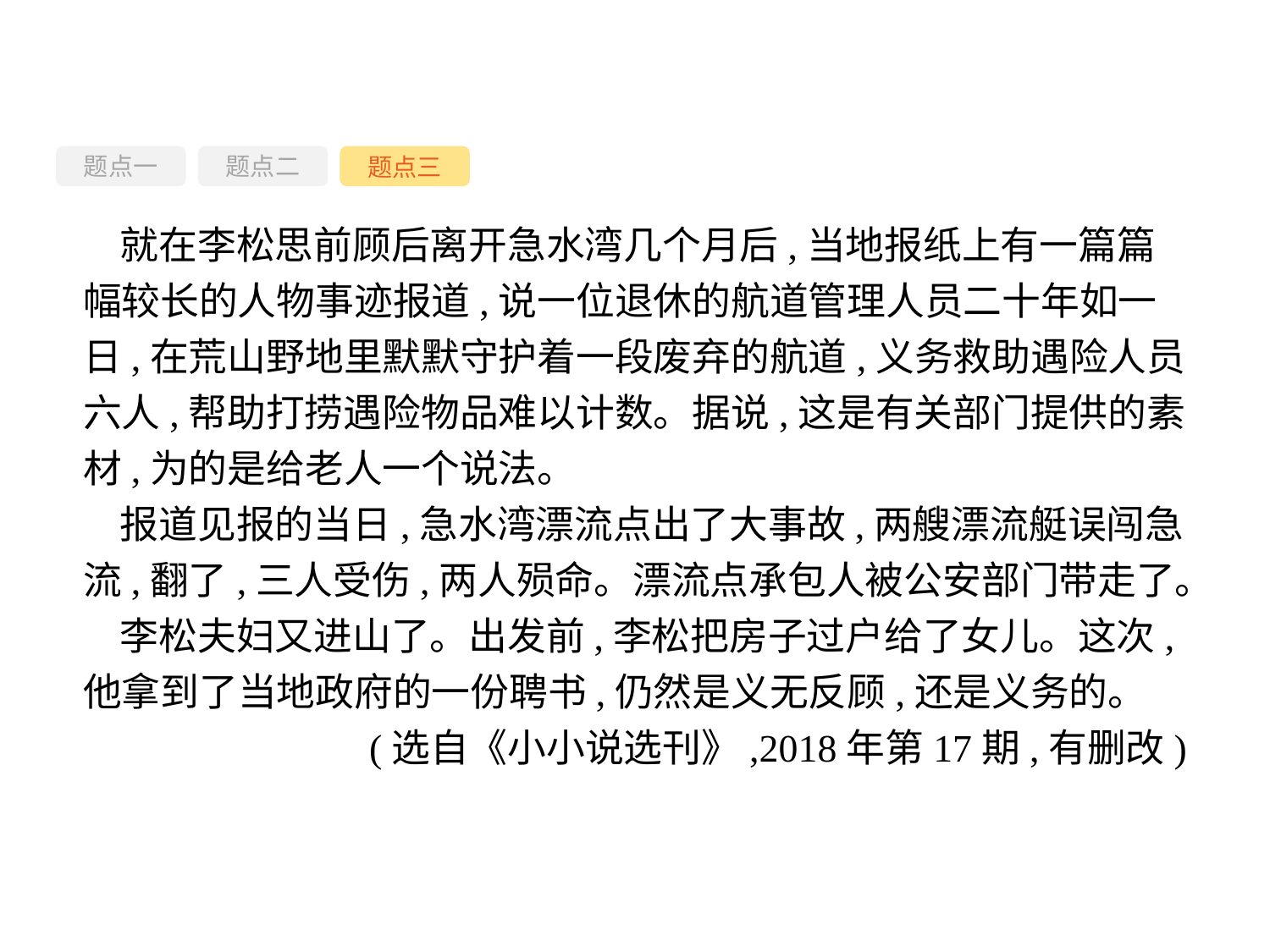

题点一
题点三
题点二
就在李松思前顾后离开急水湾几个月后,当地报纸上有一篇篇幅较长的人物事迹报道,说一位退休的航道管理人员二十年如一日,在荒山野地里默默守护着一段废弃的航道,义务救助遇险人员六人,帮助打捞遇险物品难以计数。据说,这是有关部门提供的素材,为的是给老人一个说法。
报道见报的当日,急水湾漂流点出了大事故,两艘漂流艇误闯急流,翻了,三人受伤,两人殒命。漂流点承包人被公安部门带走了。
李松夫妇又进山了。出发前,李松把房子过户给了女儿。这次,他拿到了当地政府的一份聘书,仍然是义无反顾,还是义务的。
(选自《小小说选刊》,2018年第17期,有删改)
-130-